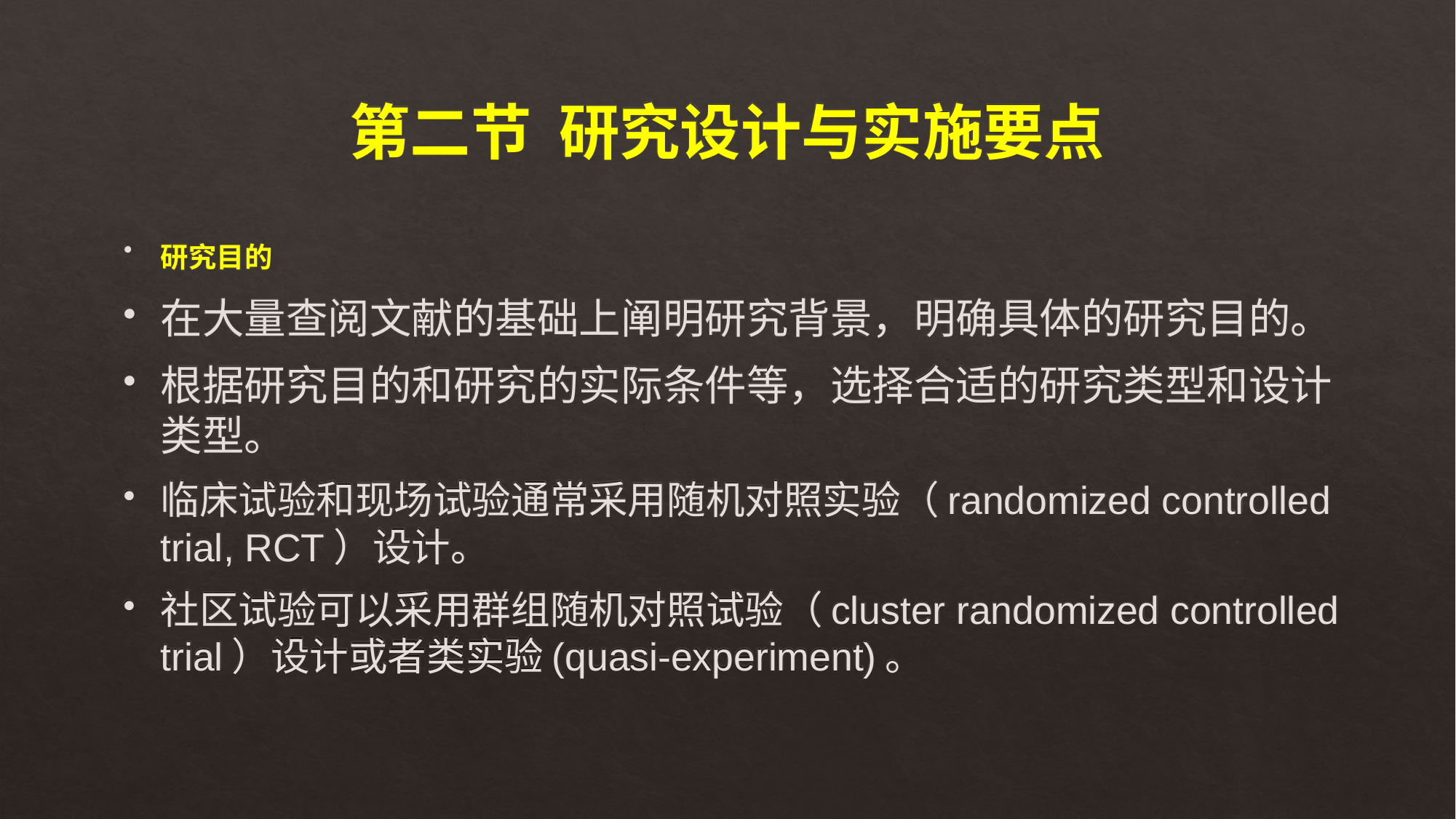

# 第二节  研究设计与实施要点

研究目的
在大量查阅文献的基础上阐明研究背景，明确具体的研究目的。
根据研究目的和研究的实际条件等，选择合适的研究类型和设计类型。
临床试验和现场试验通常采用随机对照实验（randomized controlled trial, RCT）设计。
社区试验可以采用群组随机对照试验（cluster randomized controlled trial）设计或者类实验(quasi-experiment)。